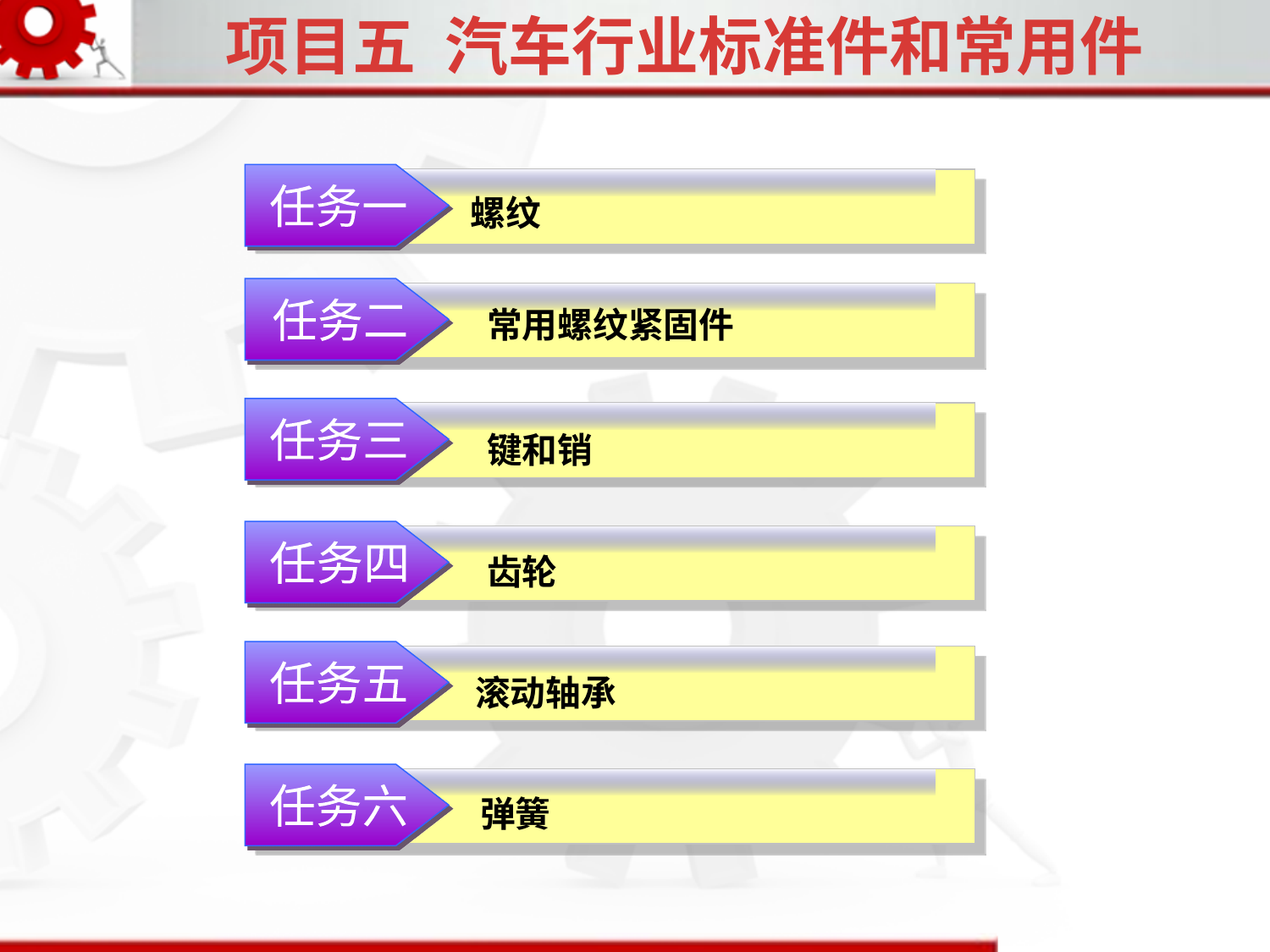

项目五  汽车行业标准件和常用件

任务一
螺纹

常用螺纹紧固件
任务二

任务三
键和销

任务四
齿轮

任务五
滚动轴承

任务六
弹簧